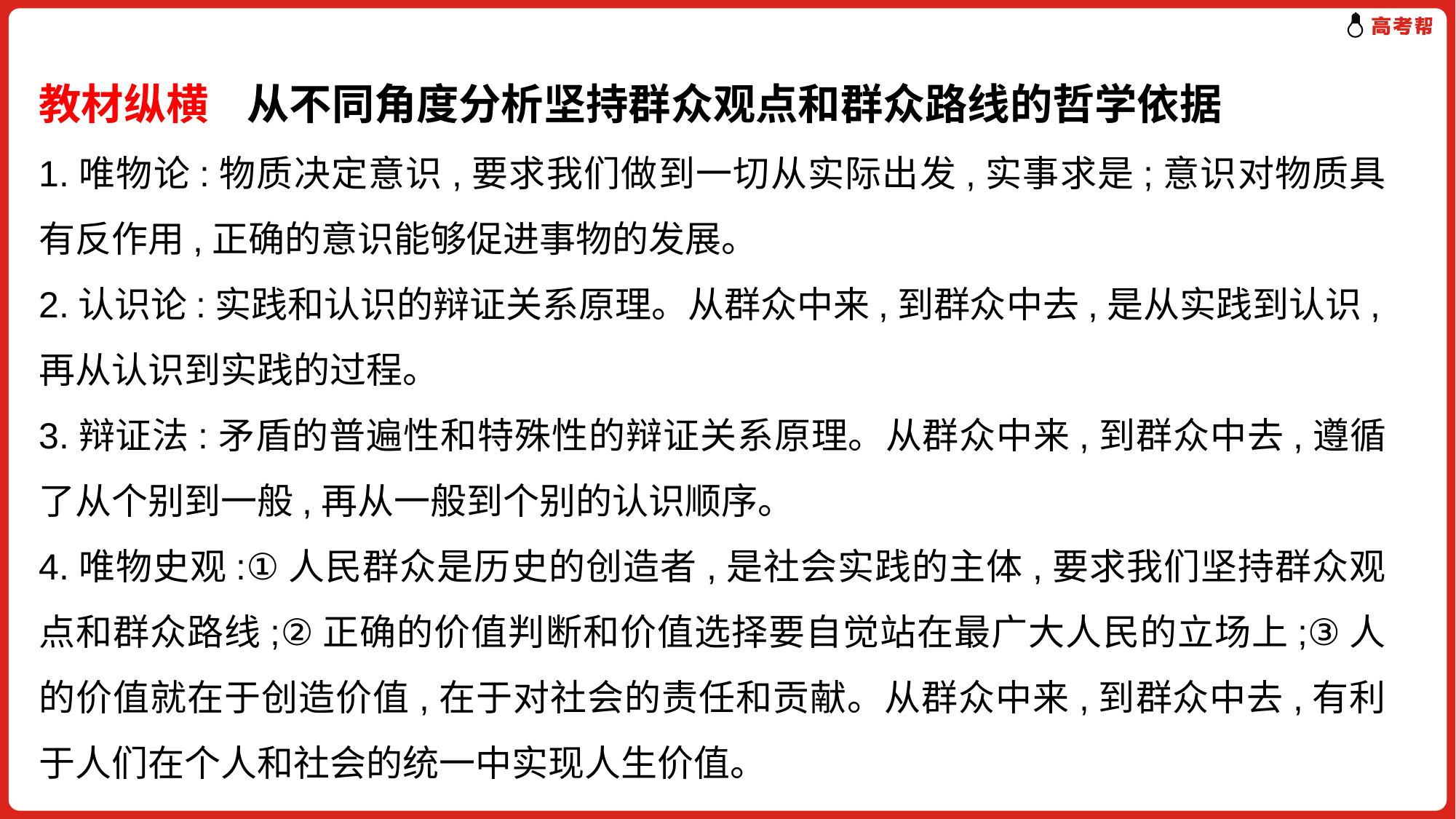

教材纵横    从不同角度分析坚持群众观点和群众路线的哲学依据
1.唯物论:物质决定意识,要求我们做到一切从实际出发,实事求是;意识对物质具有反作用,正确的意识能够促进事物的发展。
2.认识论:实践和认识的辩证关系原理。从群众中来,到群众中去,是从实践到认识,再从认识到实践的过程。
3.辩证法:矛盾的普遍性和特殊性的辩证关系原理。从群众中来,到群众中去,遵循了从个别到一般,再从一般到个别的认识顺序。
4.唯物史观:①人民群众是历史的创造者,是社会实践的主体,要求我们坚持群众观点和群众路线;②正确的价值判断和价值选择要自觉站在最广大人民的立场上;③人的价值就在于创造价值,在于对社会的责任和贡献。从群众中来,到群众中去,有利于人们在个人和社会的统一中实现人生价值。